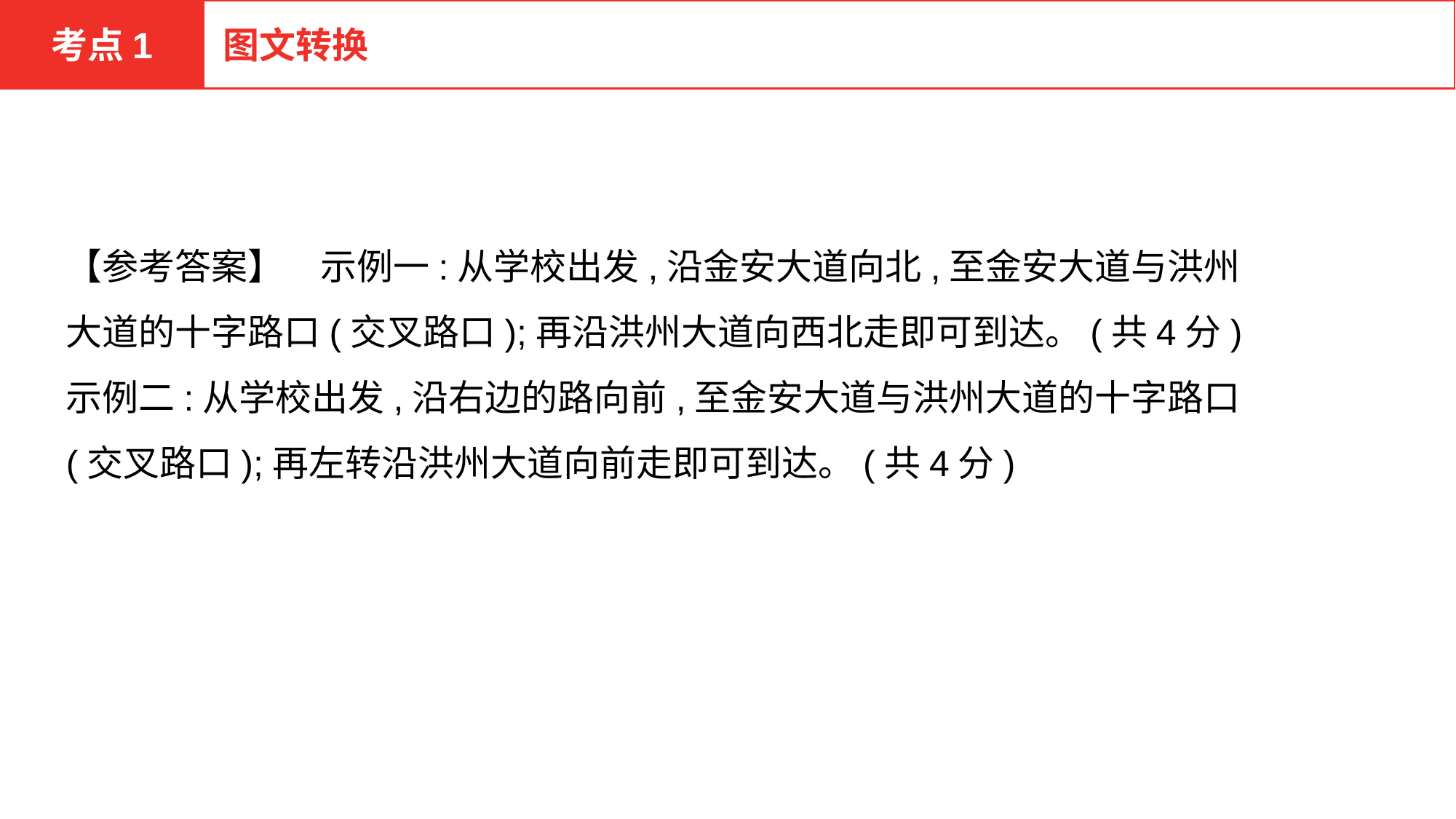

考点1
图文转换
【参考答案】　示例一:从学校出发,沿金安大道向北,至金安大道与洪州大道的十字路口(交叉路口);再沿洪州大道向西北走即可到达。(共4分)
示例二:从学校出发,沿右边的路向前,至金安大道与洪州大道的十字路口(交叉路口);再左转沿洪州大道向前走即可到达。(共4分)